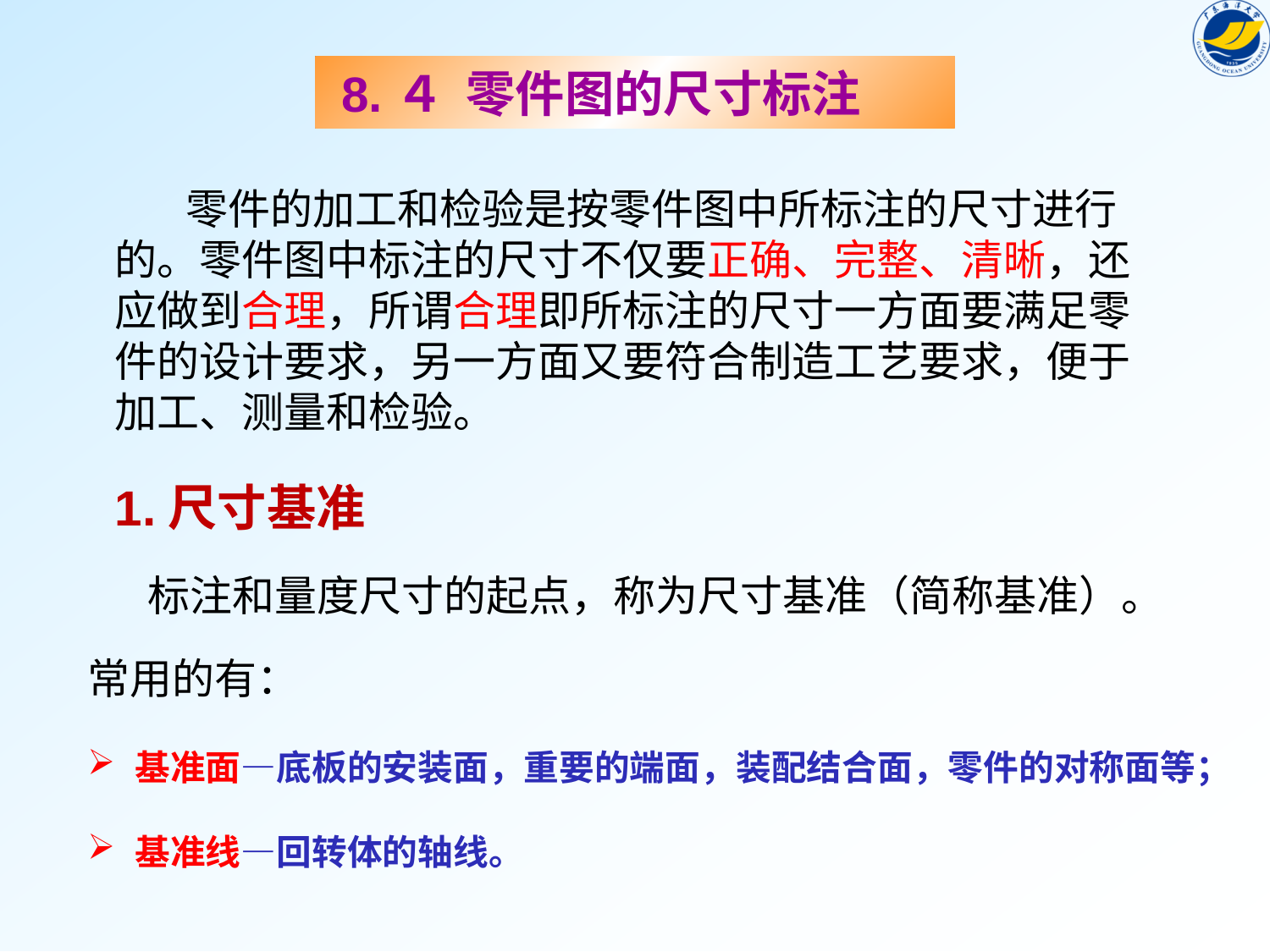

8.４  零件图的尺寸标注
　　零件的加工和检验是按零件图中所标注的尺寸进行的。零件图中标注的尺寸不仅要正确、完整、清晰，还应做到合理，所谓合理即所标注的尺寸一方面要满足零件的设计要求，另一方面又要符合制造工艺要求，便于加工、测量和检验。
1.尺寸基准
标注和量度尺寸的起点，称为尺寸基准（简称基准）。
常用的有：

基准面—底板的安装面，重要的端面，装配结合面，零件的对称面等；

基准线—回转体的轴线。